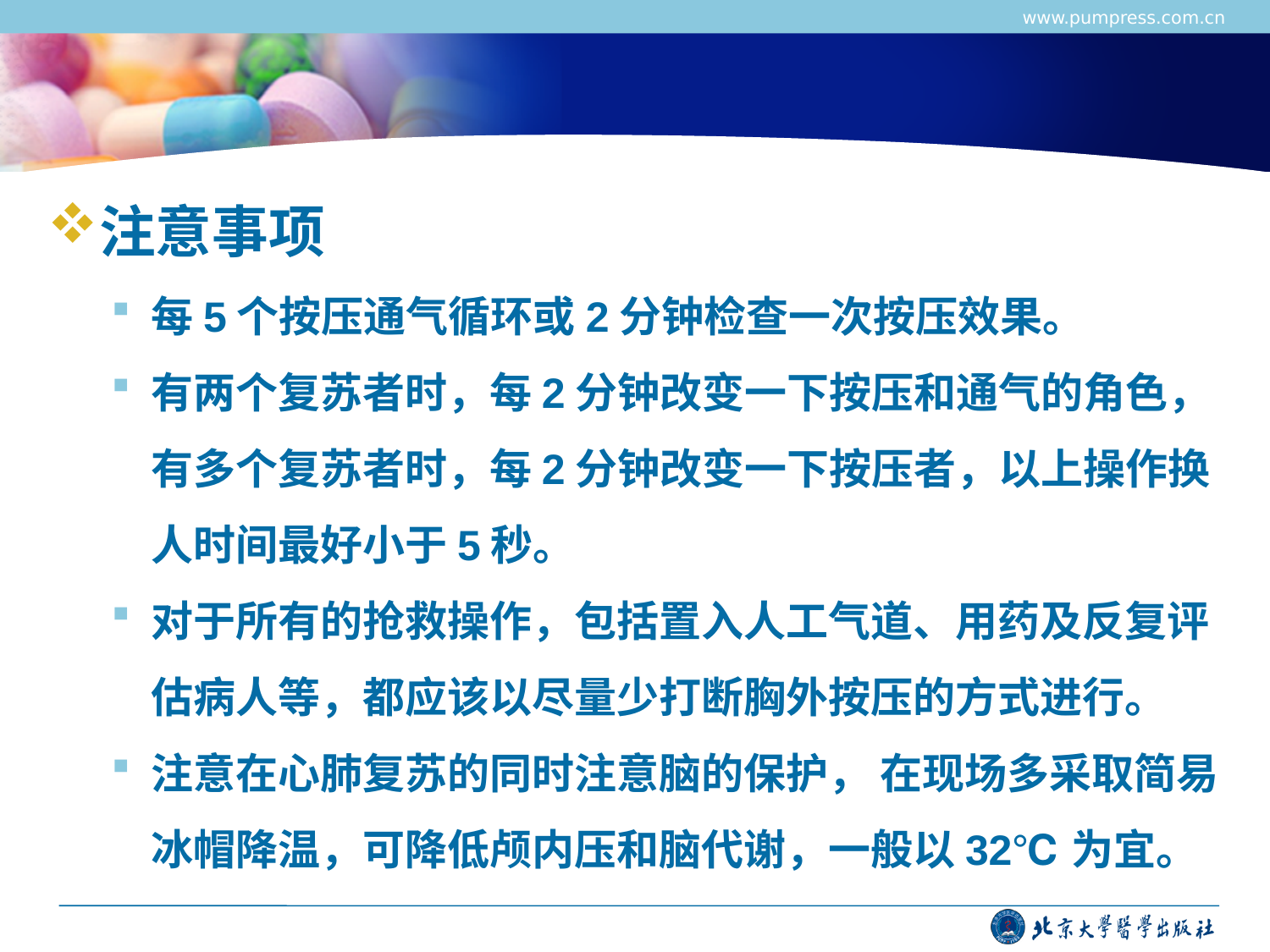

www.pumpress.com.cn
#
注意事项
每5个按压通气循环或2分钟检查一次按压效果。
有两个复苏者时，每2分钟改变一下按压和通气的角色，有多个复苏者时，每2分钟改变一下按压者，以上操作换人时间最好小于5秒。
对于所有的抢救操作，包括置入人工气道、用药及反复评估病人等，都应该以尽量少打断胸外按压的方式进行。
注意在心肺复苏的同时注意脑的保护， 在现场多采取简易冰帽降温，可降低颅内压和脑代谢，一般以32℃为宜。